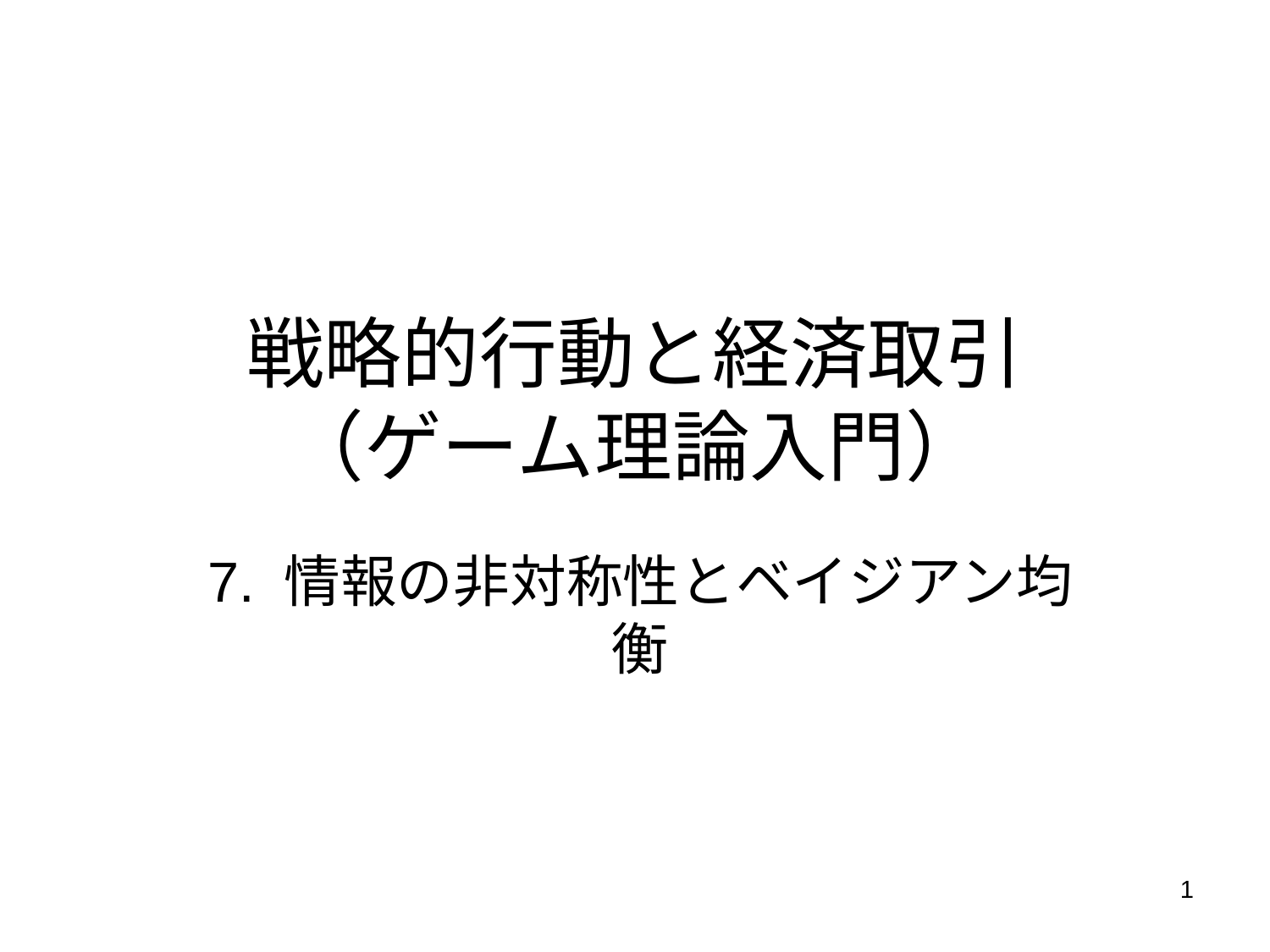

戦略的行動と経済取引
（ゲーム理論入門）
7. 情報の非対称性とベイジアン均衡
1